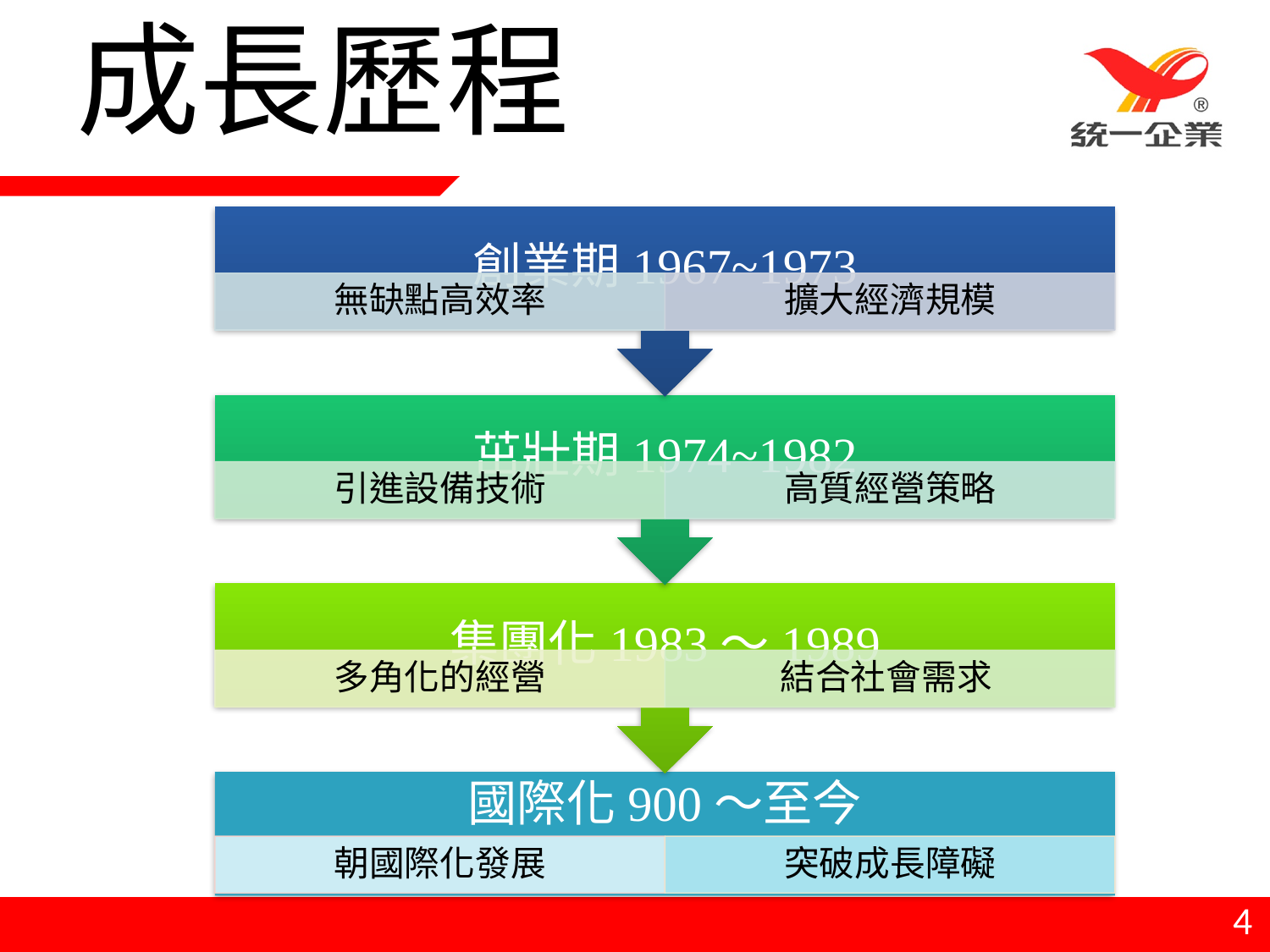

# 成長歷程
國際化900～至今
朝國際化發展
突破成長障礙
集團化1983～1989
多角化的經營
結合社會需求
茁壯期1974~1982
引進設備技術
高質經營策略
創業期1967~1973
無缺點高效率
擴大經濟規模